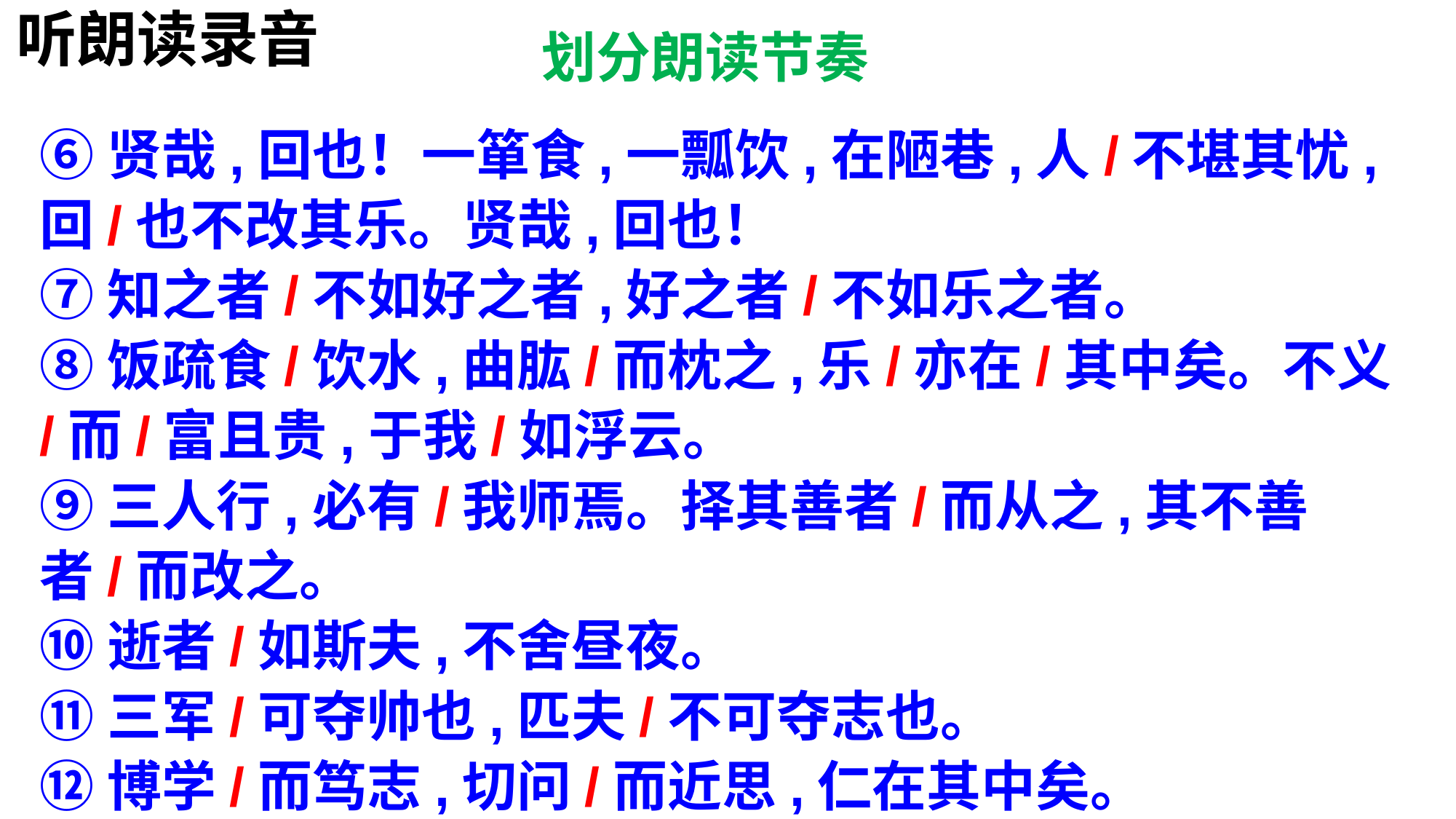

听朗读录音
# 划分朗读节奏
⑥贤哉,回也！一箪食,一瓢饮,在陋巷,人/不堪其忧,回/也不改其乐。贤哉,回也！
⑦知之者/不如好之者,好之者/不如乐之者。
⑧饭疏食/饮水,曲肱/而枕之,乐/亦在/其中矣。不义/而/富且贵,于我/如浮云。
⑨三人行,必有/我师焉。择其善者/而从之,其不善者/而改之。
⑩逝者/如斯夫,不舍昼夜。
⑪三军/可夺帅也,匹夫/不可夺志也。
⑫博学/而笃志,切问/而近思,仁在其中矣。